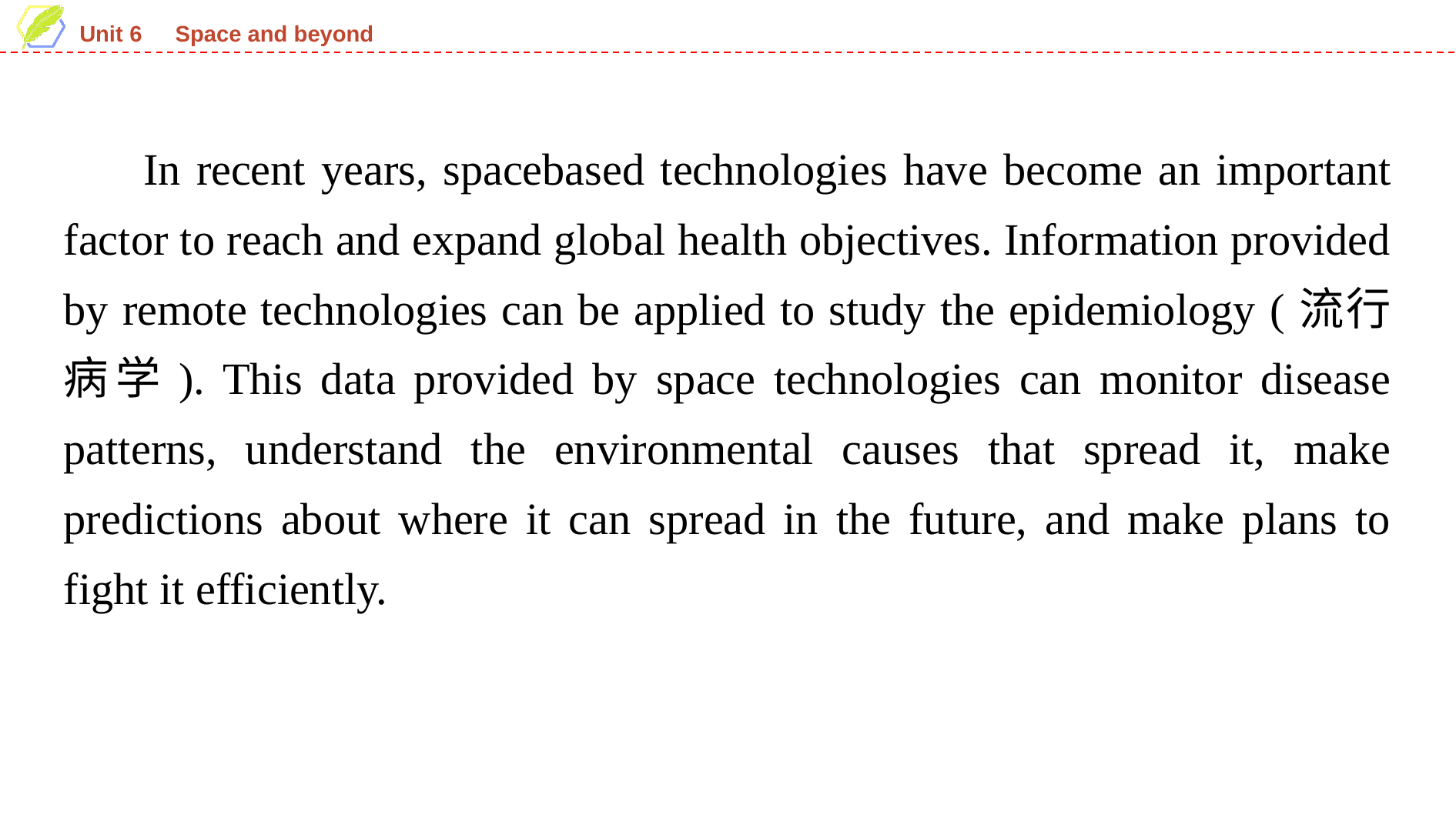

In recent years, space­based technologies have become an important factor to reach and expand global health objectives. Information provided by remote technologies can be applied to study the epidemiology (流行病学). This data provided by space technologies can monitor disease patterns, understand the environmental causes that spread it, make predictions about where it can spread in the future, and make plans to fight it efficiently.